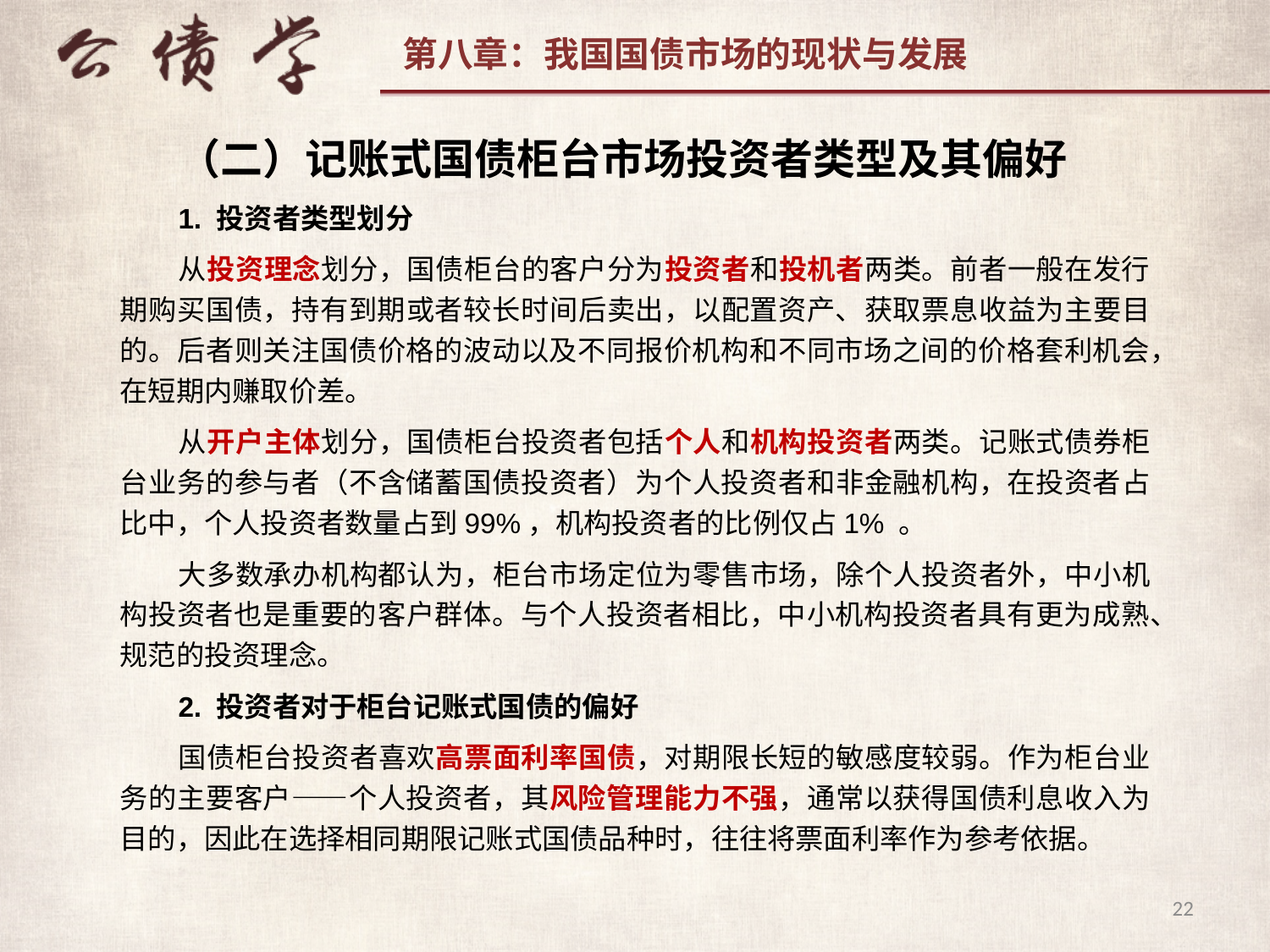

（二）记账式国债柜台市场投资者类型及其偏好
1. 投资者类型划分
从投资理念划分，国债柜台的客户分为投资者和投机者两类。前者一般在发行期购买国债，持有到期或者较长时间后卖出，以配置资产、获取票息收益为主要目的。后者则关注国债价格的波动以及不同报价机构和不同市场之间的价格套利机会，在短期内赚取价差。
从开户主体划分，国债柜台投资者包括个人和机构投资者两类。记账式债券柜台业务的参与者（不含储蓄国债投资者）为个人投资者和非金融机构，在投资者占比中，个人投资者数量占到99%，机构投资者的比例仅占1% 。
大多数承办机构都认为，柜台市场定位为零售市场，除个人投资者外，中小机构投资者也是重要的客户群体。与个人投资者相比，中小机构投资者具有更为成熟、规范的投资理念。
2. 投资者对于柜台记账式国债的偏好
国债柜台投资者喜欢高票面利率国债，对期限长短的敏感度较弱。作为柜台业务的主要客户——个人投资者，其风险管理能力不强，通常以获得国债利息收入为目的，因此在选择相同期限记账式国债品种时，往往将票面利率作为参考依据。
22